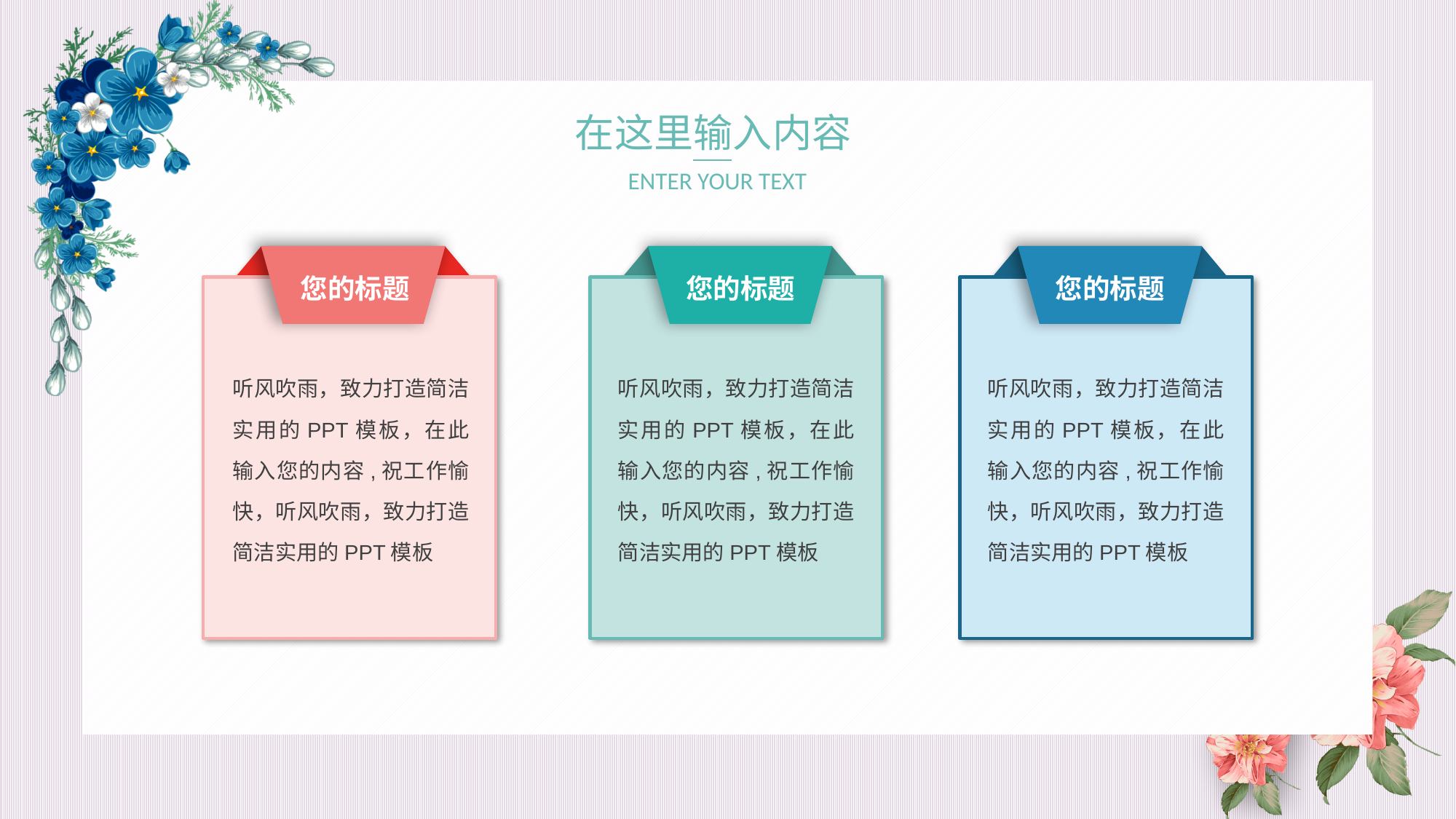

在这里输入内容
ENTER YOUR TEXT

您的标题
您的标题
您的标题

听风吹雨，致力打造简洁实用的PPT模板，在此输入您的内容,祝工作愉快，听风吹雨，致力打造简洁实用的PPT模板
听风吹雨，致力打造简洁实用的PPT模板，在此输入您的内容,祝工作愉快，听风吹雨，致力打造简洁实用的PPT模板
听风吹雨，致力打造简洁实用的PPT模板，在此输入您的内容,祝工作愉快，听风吹雨，致力打造简洁实用的PPT模板